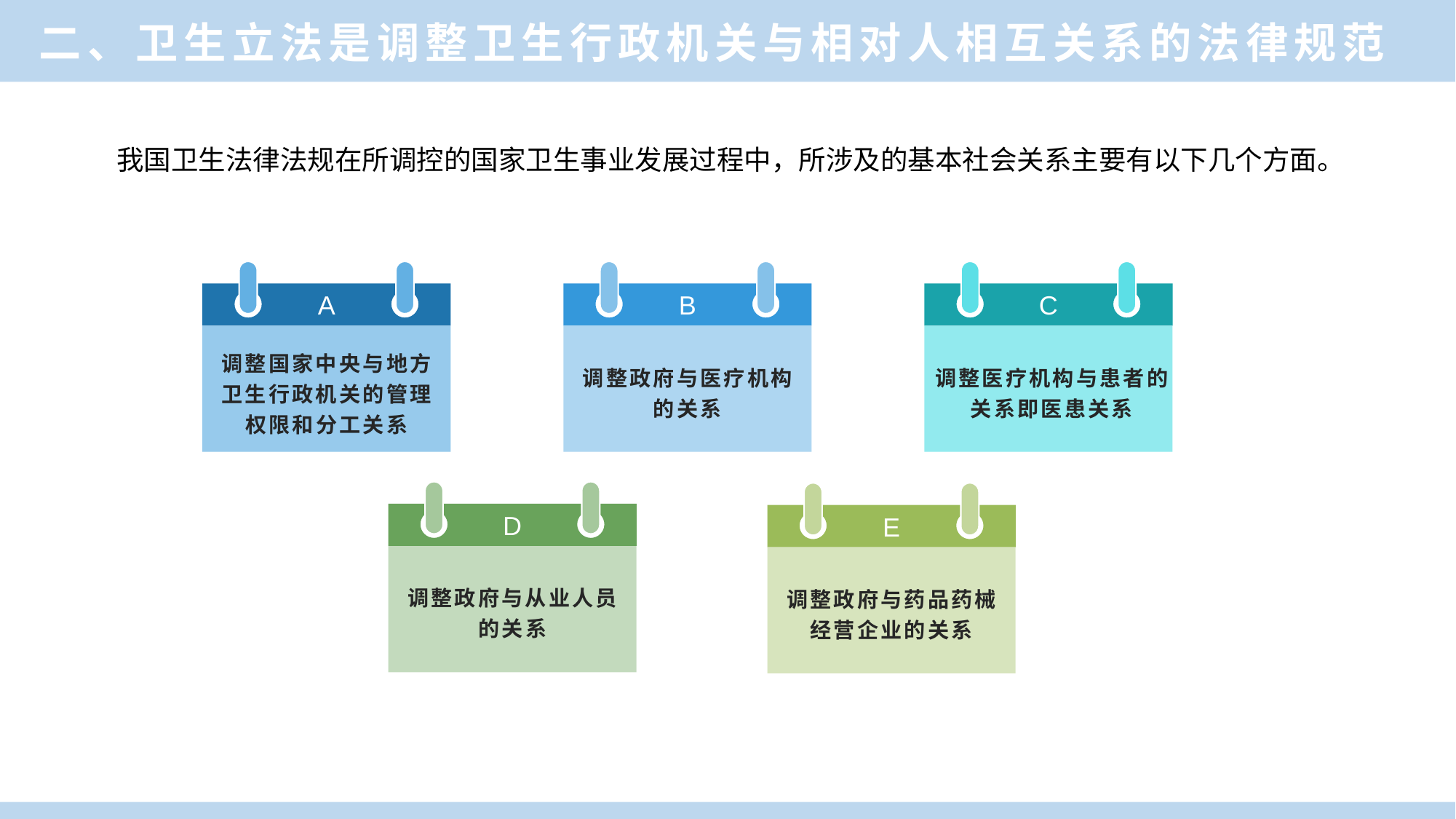

二、卫生立法是调整卫生行政机关与相对人相互关系的法律规范
我国卫生法律法规在所调控的国家卫生事业发展过程中，所涉及的基本社会关系主要有以下几个方面。

A

调整国家中央与地方
卫生行政机关的管理
权限和分工关系

B

调整政府与医疗机构
的关系

C

调整医疗机构与患者的
关系即医患关系

D

调整政府与从业人员
的关系

E

调整政府与药品药械
经营企业的关系